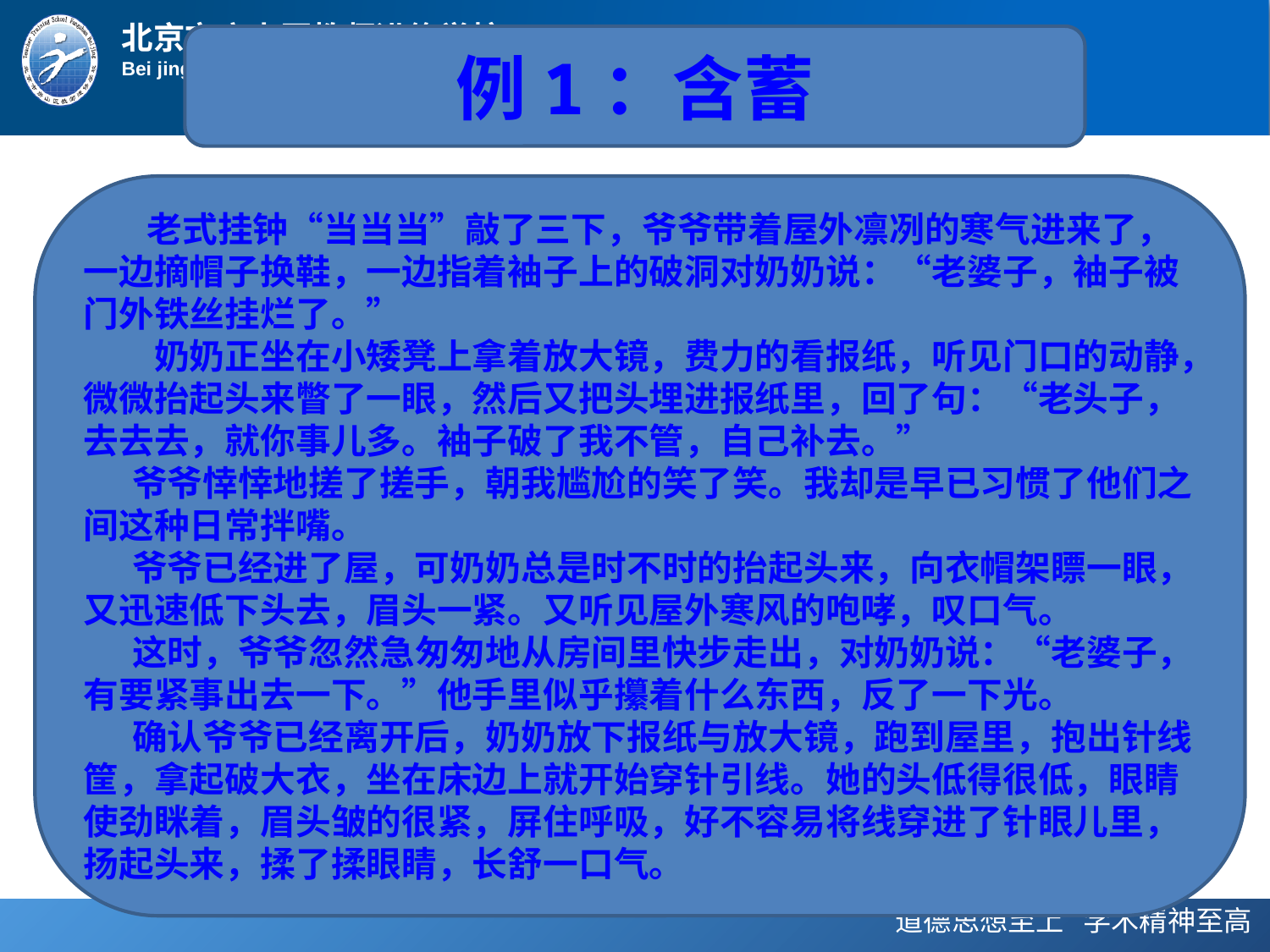

例1：含蓄
　　老式挂钟“当当当”敲了三下，爷爷带着屋外凛冽的寒气进来了，一边摘帽子换鞋‍，一边指着袖子上的破洞对奶奶说‍：“老婆子，袖子被门外铁丝挂烂了。‍”
　　奶奶正坐在小矮凳上拿着放大镜，费力的看报纸，听见门口的动静，微微抬起头来瞥了一眼，然后又把头埋进报纸里，回了句‍：“老头子‍，去去去，就你事儿多‍。袖子破了我不管，自己补去。‍”
     爷爷悻悻‍地搓了搓手，‍‍朝我尴尬的笑了笑。‍‍我却是早已习惯了他们之间这种日常拌嘴。
     爷爷已经进了屋，‍‍可奶奶总是时不时的抬起头来，向衣帽架瞟一眼，‍‍又迅速低下头去，‍‍眉头一紧。又听见屋外寒风的咆哮，‍‍叹口气。‍‍
     这时，‍‍爷爷忽然急匆匆地从房间里快步走出，‍‍对奶奶说：“老婆子，‍‍有要紧事出去一下。”他手里似乎攥着什么东西，‍‍反了一下光。
     确认爷爷已经离开后，‍‍奶奶放下报纸与放大镜，‍‍跑到屋里，抱出针线筐，拿起破大衣，‍‍坐在床边上就开始穿针引线。‍‍她的头低得很低，‍‍眼睛使劲眯着，‍‍眉头皱的很紧，‍‍屏住呼吸，‍‍好不容易将线穿进了针眼儿里，‍‍扬起头来，‍‍揉了揉眼睛，‍‍长舒一口气。